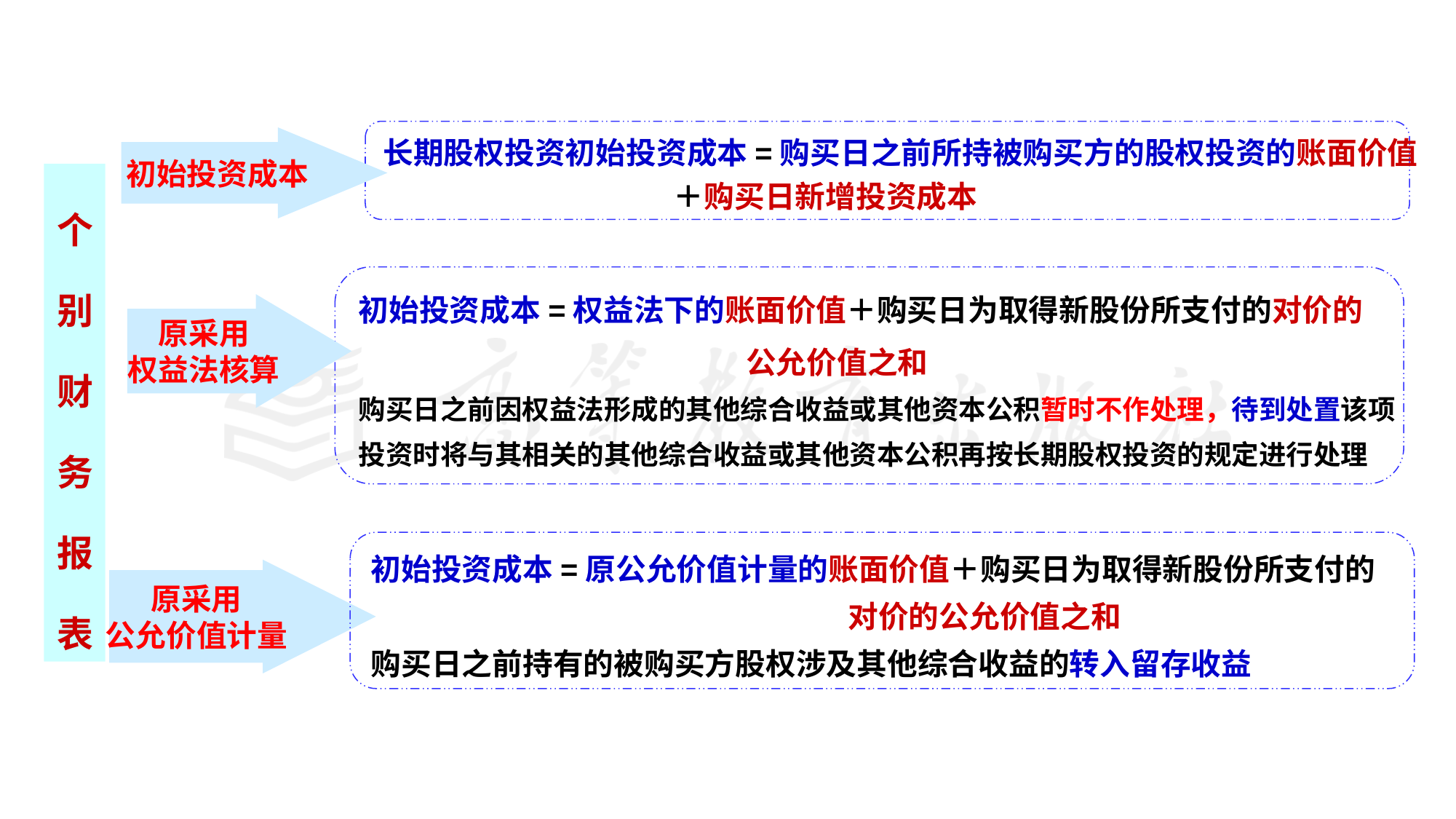

长期股权投资初始投资成本=购买日之前所持被购买方的股权投资的账面价值
                                         ＋购买日新增投资成本
初始投资成本
个别财务报表
初始投资成本=权益法下的账面价值＋购买日为取得新股份所支付的对价的
                                                       公允价值之和
购买日之前因权益法形成的其他综合收益或其他资本公积暂时不作处理，待到处置该项
投资时将与其相关的其他综合收益或其他资本公积再按长期股权投资的规定进行处理
原采用
权益法核算
初始投资成本=原公允价值计量的账面价值＋购买日为取得新股份所支付的
                                                                    对价的公允价值之和
购买日之前持有的被购买方股权涉及其他综合收益的转入留存收益
原采用
公允价值计量